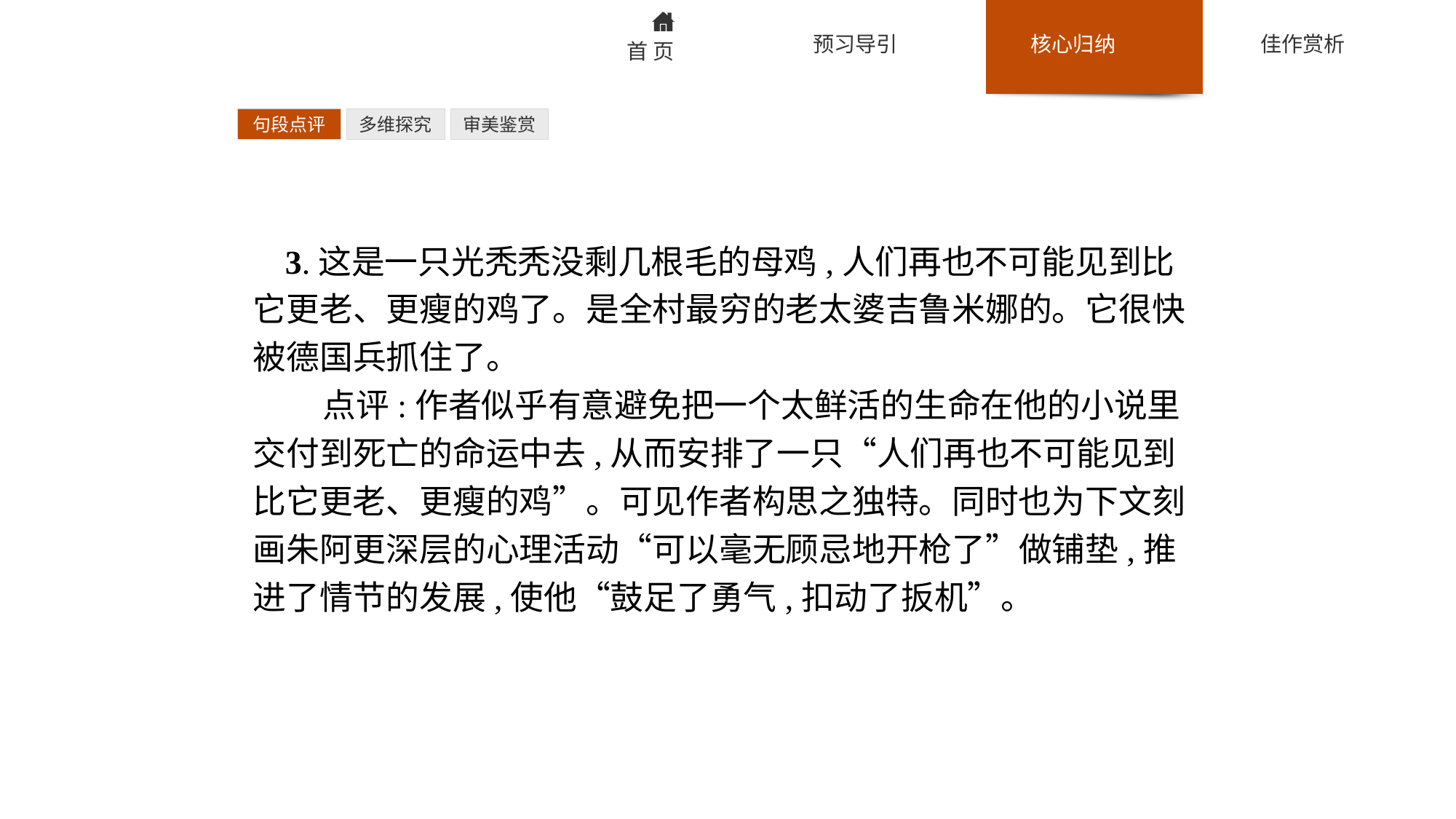

句段点评
多维探究
审美鉴赏
3.这是一只光秃秃没剩几根毛的母鸡,人们再也不可能见到比它更老、更瘦的鸡了。是全村最穷的老太婆吉鲁米娜的。它很快被德国兵抓住了。
    点评:作者似乎有意避免把一个太鲜活的生命在他的小说里交付到死亡的命运中去,从而安排了一只“人们再也不可能见到比它更老、更瘦的鸡”。可见作者构思之独特。同时也为下文刻画朱阿更深层的心理活动“可以毫无顾忌地开枪了”做铺垫,推进了情节的发展,使他“鼓足了勇气,扣动了扳机”。